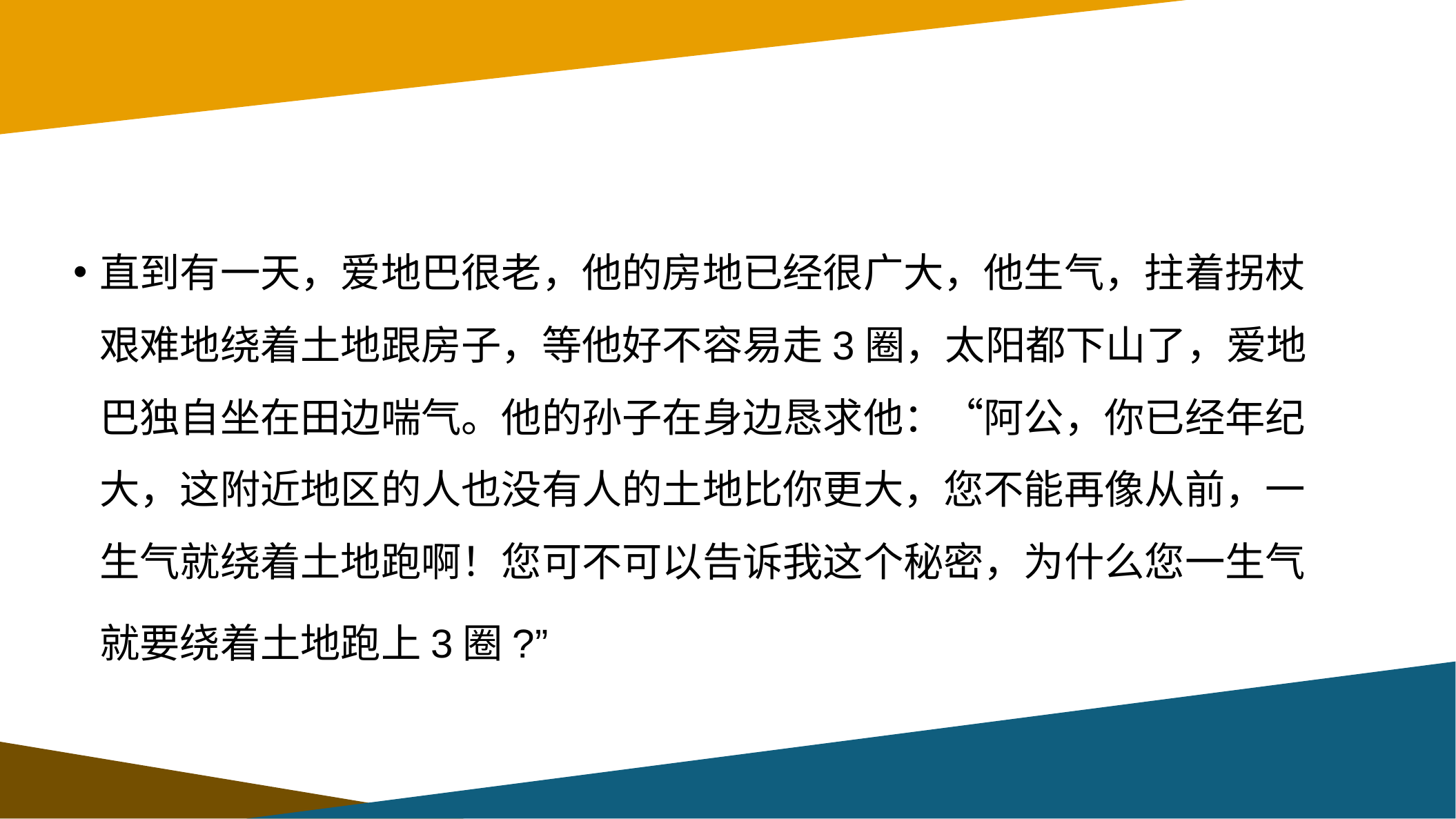

#
直到有一天，爱地巴很老，他的房地已经很广大，他生气，拄着拐杖艰难地绕着土地跟房子，等他好不容易走3圈，太阳都下山了，爱地巴独自坐在田边喘气。他的孙子在身边恳求他：“阿公，你已经年纪大，这附近地区的人也没有人的土地比你更大，您不能再像从前，一生气就绕着土地跑啊！您可不可以告诉我这个秘密，为什么您一生气就要绕着土地跑上3圈?”